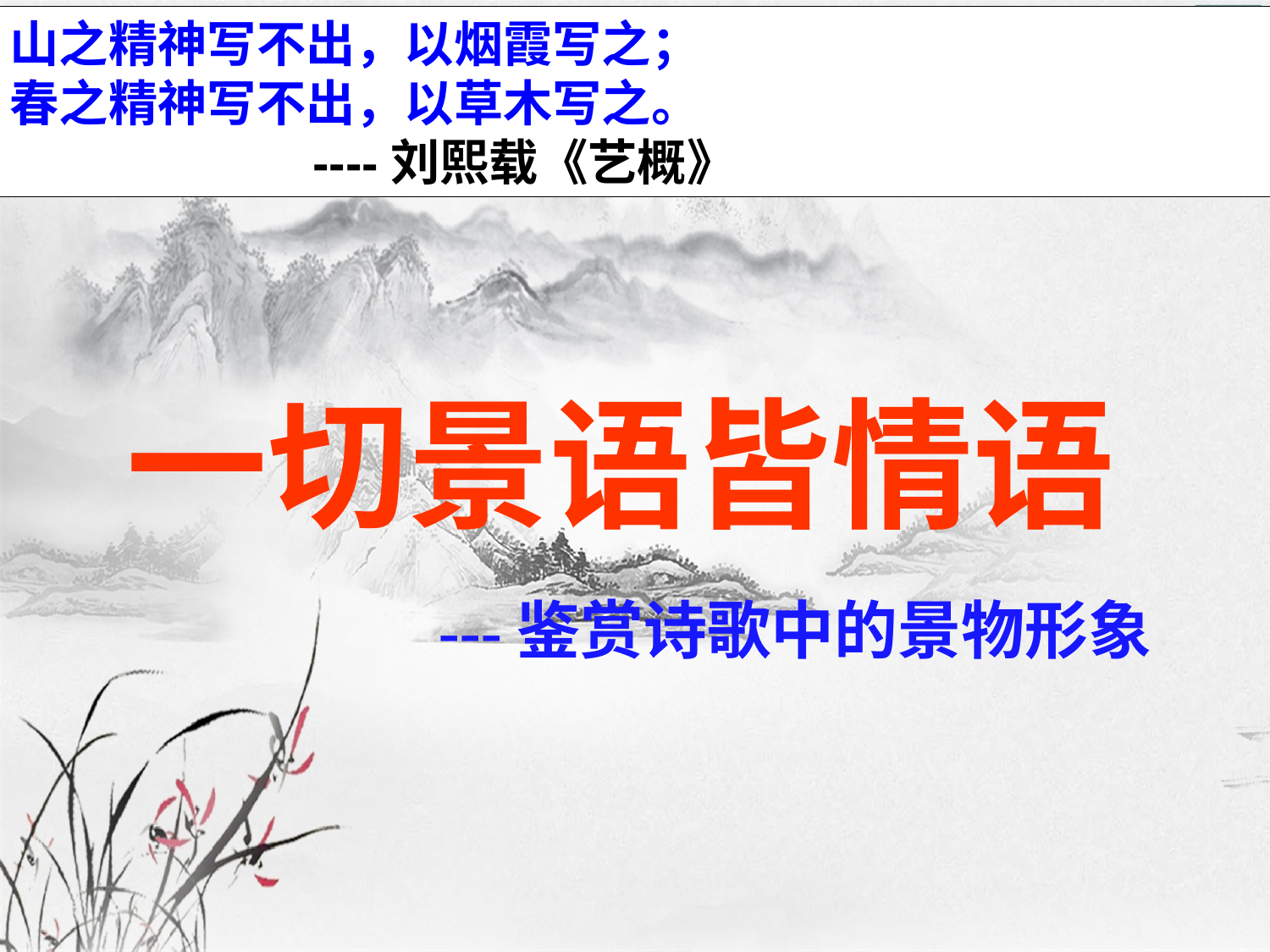

山之精神写不出，以烟霞写之；
春之精神写不出，以草木写之。
                      ----刘熙载《艺概》
# 一切景语皆情语 ---鉴赏诗歌中的景物形象